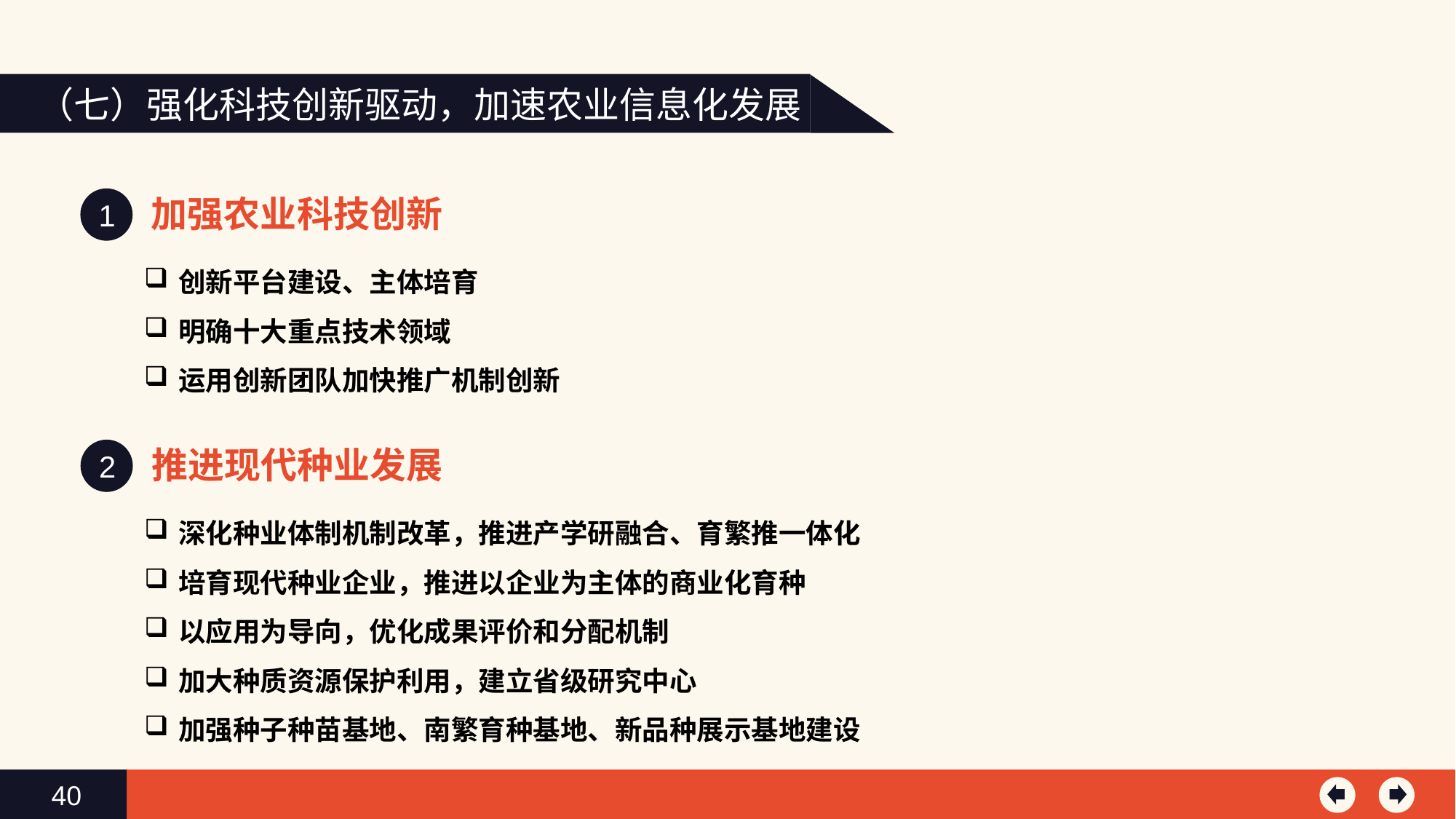

（七）强化科技创新驱动，加速农业信息化发展
加强农业科技创新
1
创新平台建设、主体培育
明确十大重点技术领域
运用创新团队加快推广机制创新
推进现代种业发展
2
深化种业体制机制改革，推进产学研融合、育繁推一体化
培育现代种业企业，推进以企业为主体的商业化育种
以应用为导向，优化成果评价和分配机制
加大种质资源保护利用，建立省级研究中心
加强种子种苗基地、南繁育种基地、新品种展示基地建设
40